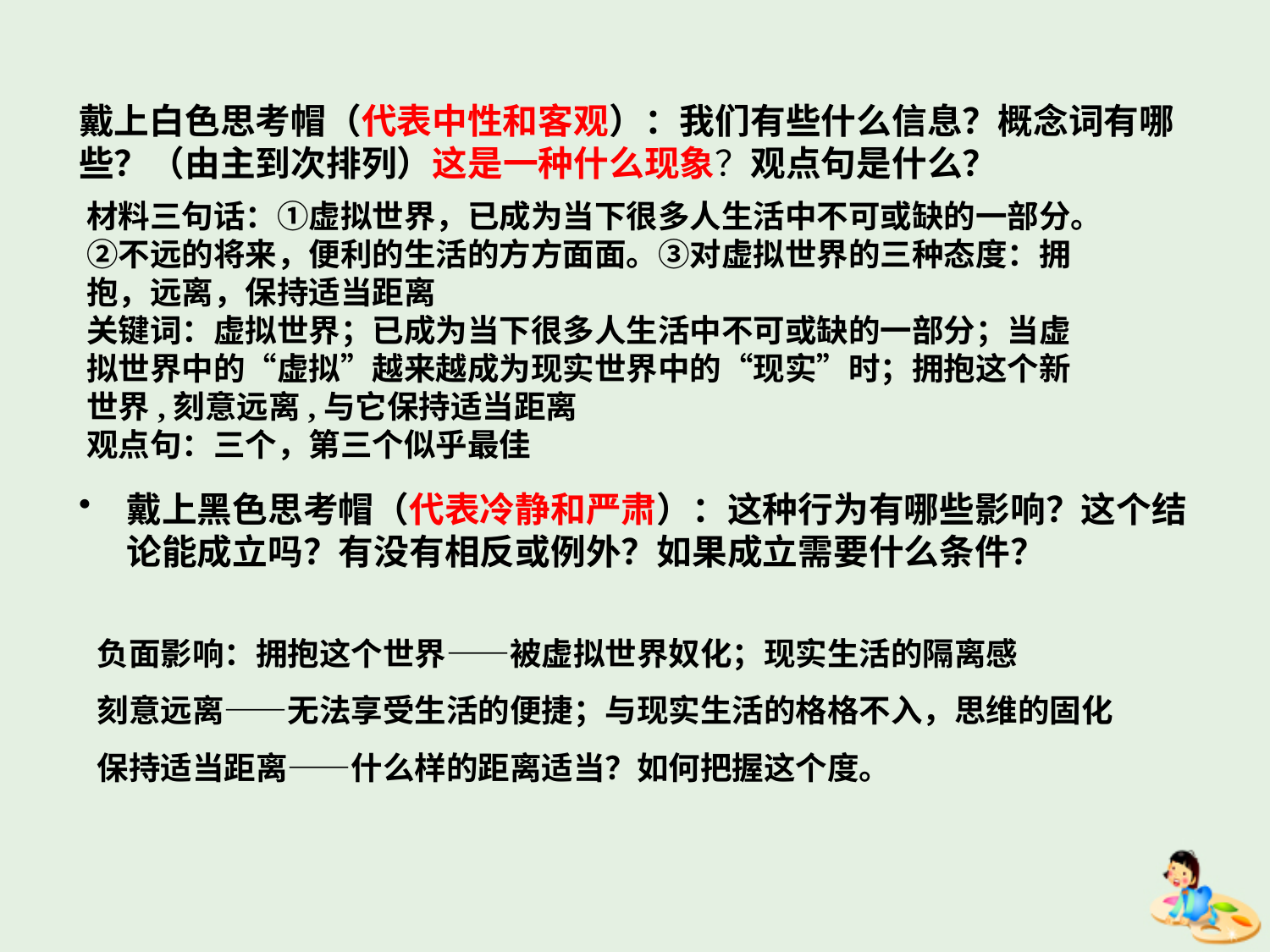

戴上白色思考帽（代表中性和客观）：我们有些什么信息？概念词有哪些？（由主到次排列）这是一种什么现象？观点句是什么？

戴上黑色思考帽（代表冷静和严肃）：这种行为有哪些影响？这个结论能成立吗？有没有相反或例外？如果成立需要什么条件？

材料三句话：①虚拟世界，已成为当下很多人生活中不可或缺的一部分。②不远的将来，便利的生活的方方面面。③对虚拟世界的三种态度：拥抱，远离，保持适当距离
关键词：虚拟世界；已成为当下很多人生活中不可或缺的一部分；当虚拟世界中的“虚拟”越来越成为现实世界中的“现实”时；拥抱这个新世界,刻意远离,与它保持适当距离
观点句：三个，第三个似乎最佳

负面影响：拥抱这个世界——被虚拟世界奴化；现实生活的隔离感
刻意远离——无法享受生活的便捷；与现实生活的格格不入，思维的固化
保持适当距离——什么样的距离适当？如何把握这个度。